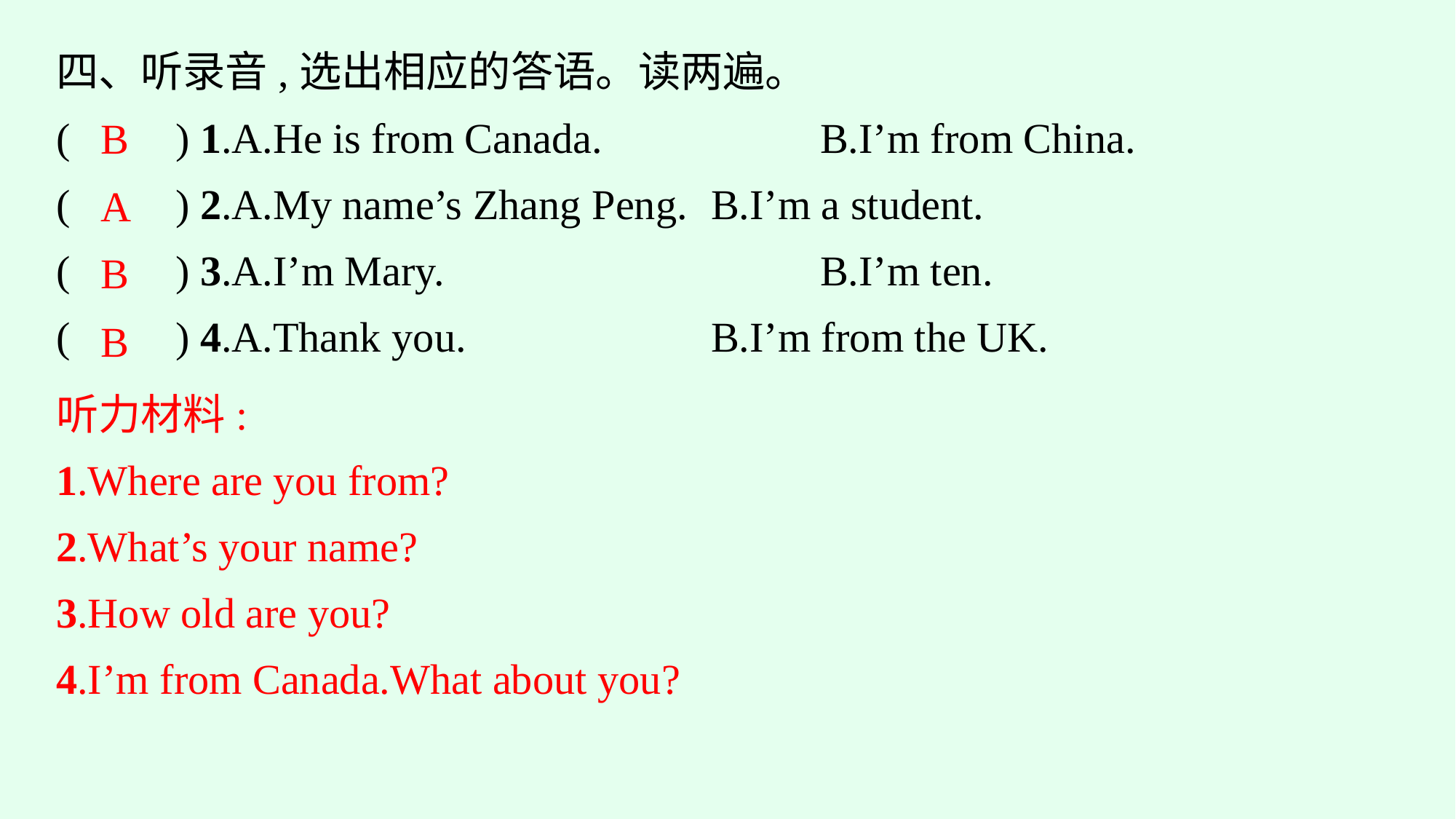

四、听录音,选出相应的答语。读两遍。
(　　) 1.A.He is from Canada.		B.I’m from China.
(　　) 2.A.My name’s Zhang Peng.	B.I’m a student.
(　　) 3.A.I’m Mary.				B.I’m ten.
(　　) 4.A.Thank you.			B.I’m from the UK.
B
A
B
B
听力材料:
1.Where are you from?
2.What’s your name?
3.How old are you?
4.I’m from Canada.What about you?